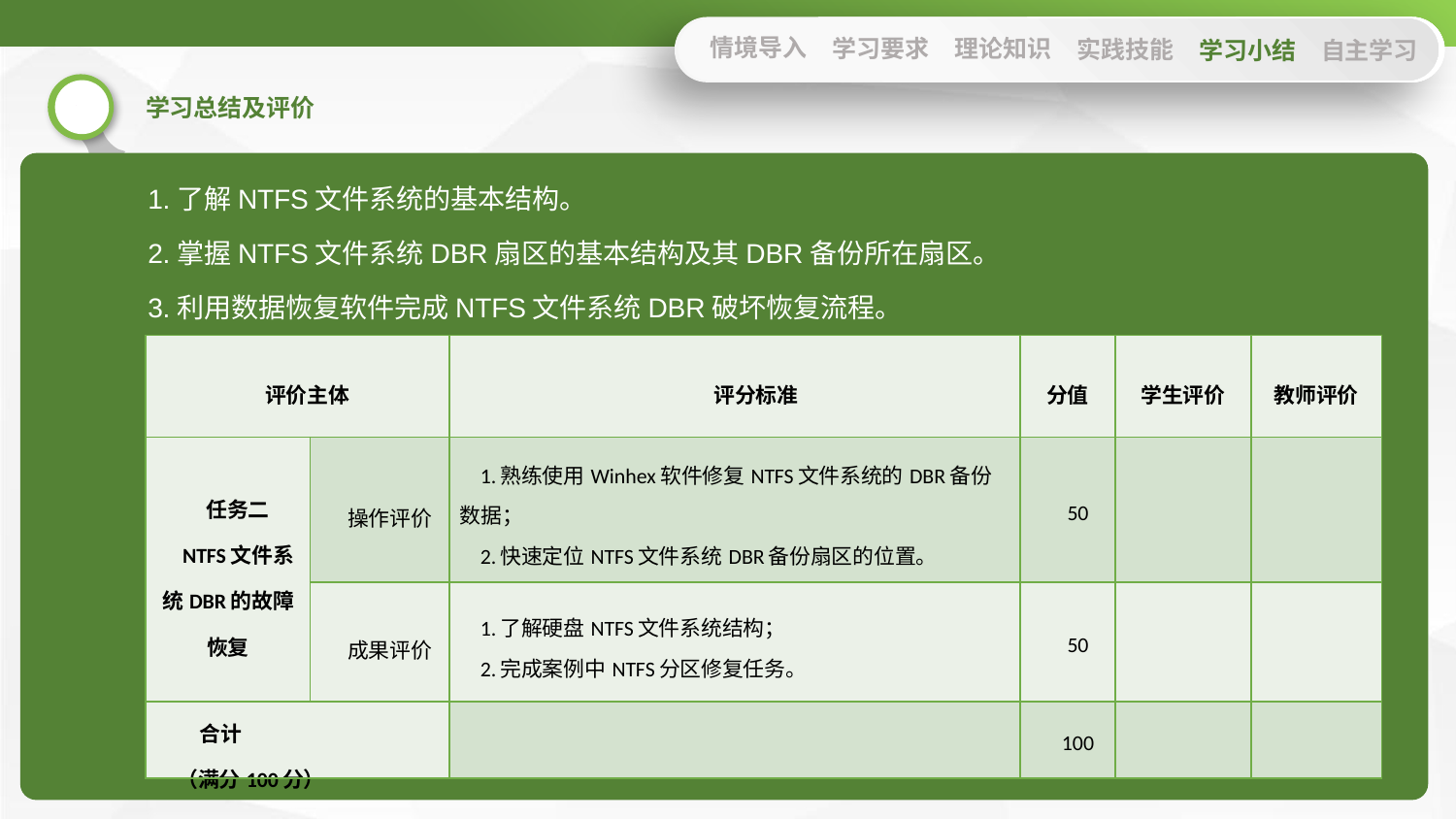

情境导入
学习要求
理论知识
实践技能
学习小结
自主学习
1.了解NTFS文件系统的基本结构。
2.掌握NTFS文件系统DBR扇区的基本结构及其DBR备份所在扇区。
3.利用数据恢复软件完成NTFS文件系统DBR破坏恢复流程。
| 评价主体 |  | 评分标准 | 分值 | 学生评价 | 教师评价 |
| --- | --- | --- | --- | --- | --- |
| 任务二 NTFS文件系统DBR的故障恢复 | 操作评价 | 1.熟练使用Winhex软件修复NTFS文件系统的DBR备份数据； 2.快速定位NTFS文件系统DBR备份扇区的位置。 | 50 |  |  |
|  | 成果评价 | 1.了解硬盘NTFS文件系统结构； 2.完成案例中NTFS分区修复任务。 | 50 |  |  |
| 合计 （满分100分） |  |  | 100 |  |  |